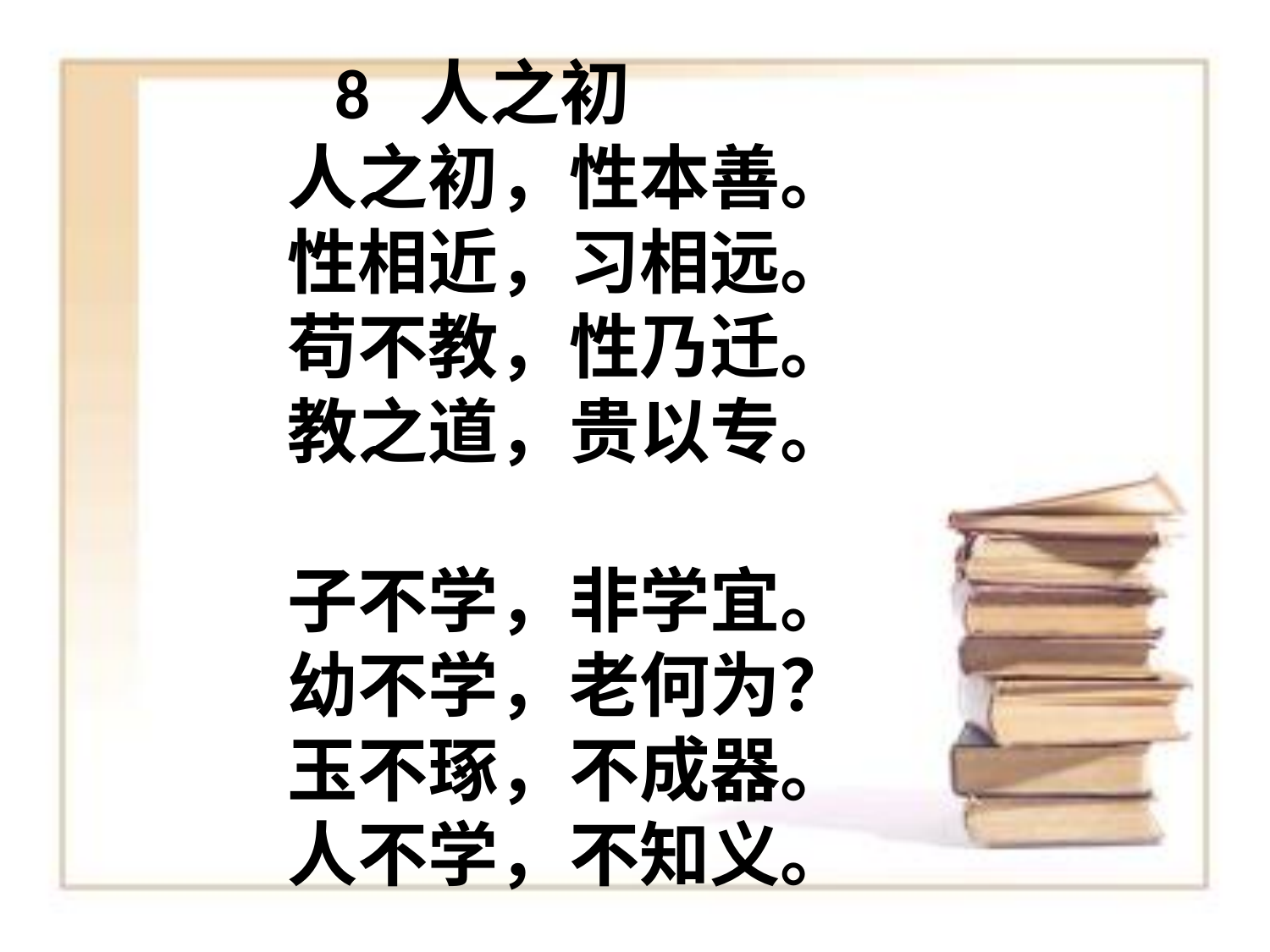

8  人之初
人之初，性本善。
性相近，习相远。
苟不教，性乃迁。
教之道，贵以专。

子不学，非学宜。
幼不学，老何为？
玉不琢，不成器。
人不学，不知义。